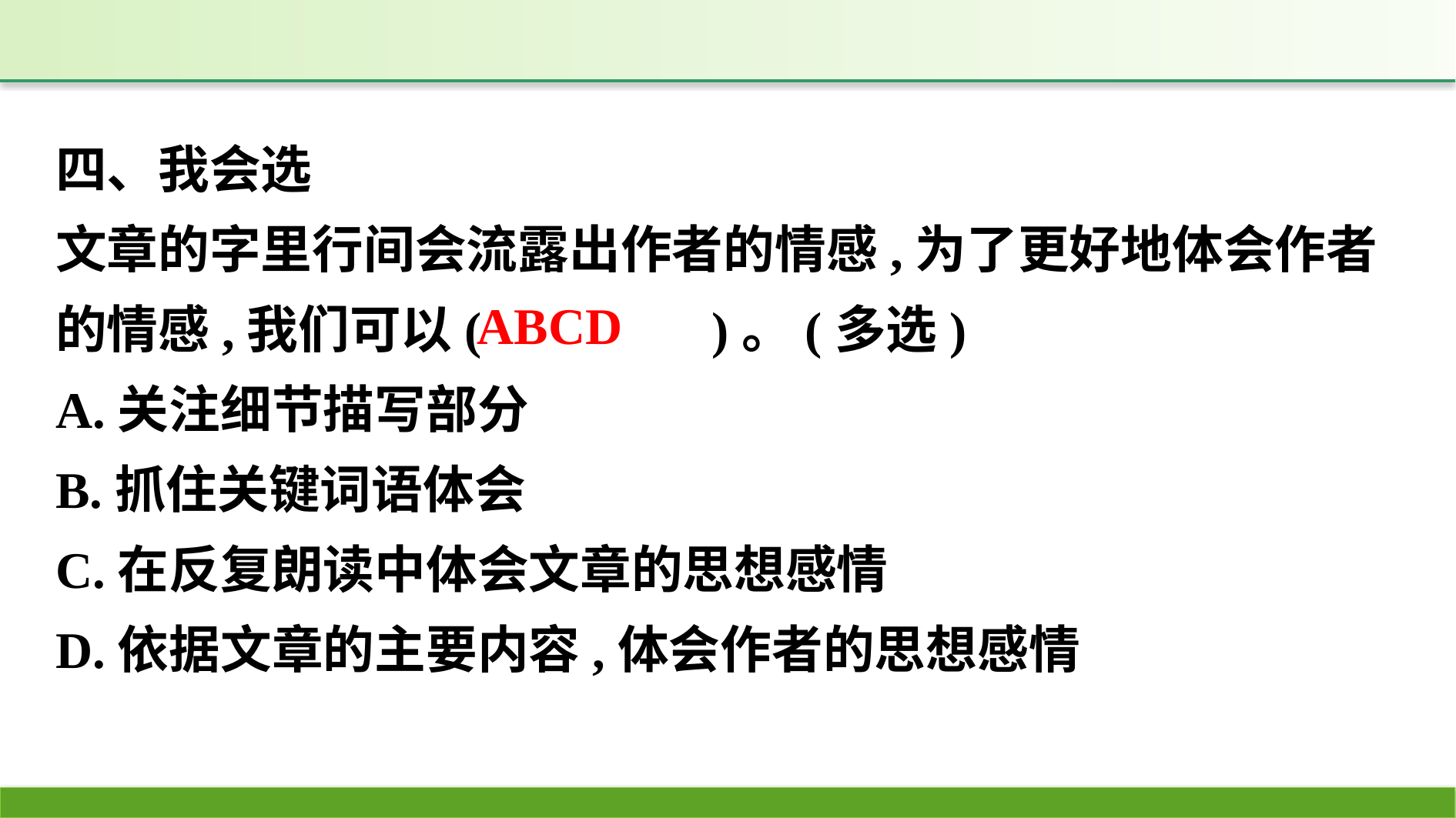

四、我会选
文章的字里行间会流露出作者的情感,为了更好地体会作者的情感,我们可以(　　　　)。(多选)
A.关注细节描写部分
B.抓住关键词语体会
C.在反复朗读中体会文章的思想感情
D.依据文章的主要内容,体会作者的思想感情
ABCD